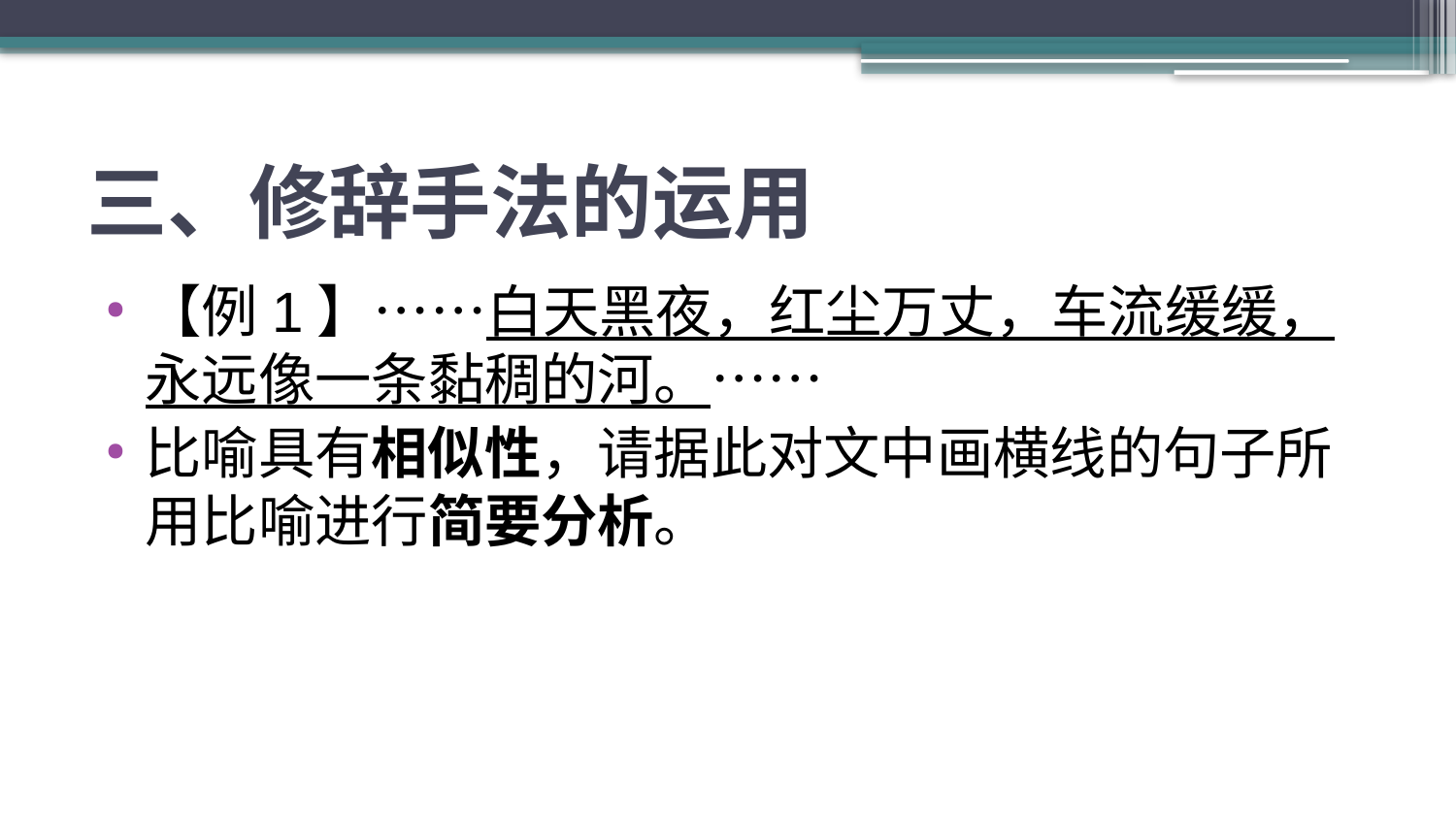

# 三、修辞手法的运用
【例1】……白天黑夜，红尘万丈，车流缓缓，永远像一条黏稠的河。……
比喻具有相似性，请据此对文中画横线的句子所用比喻进行简要分析。